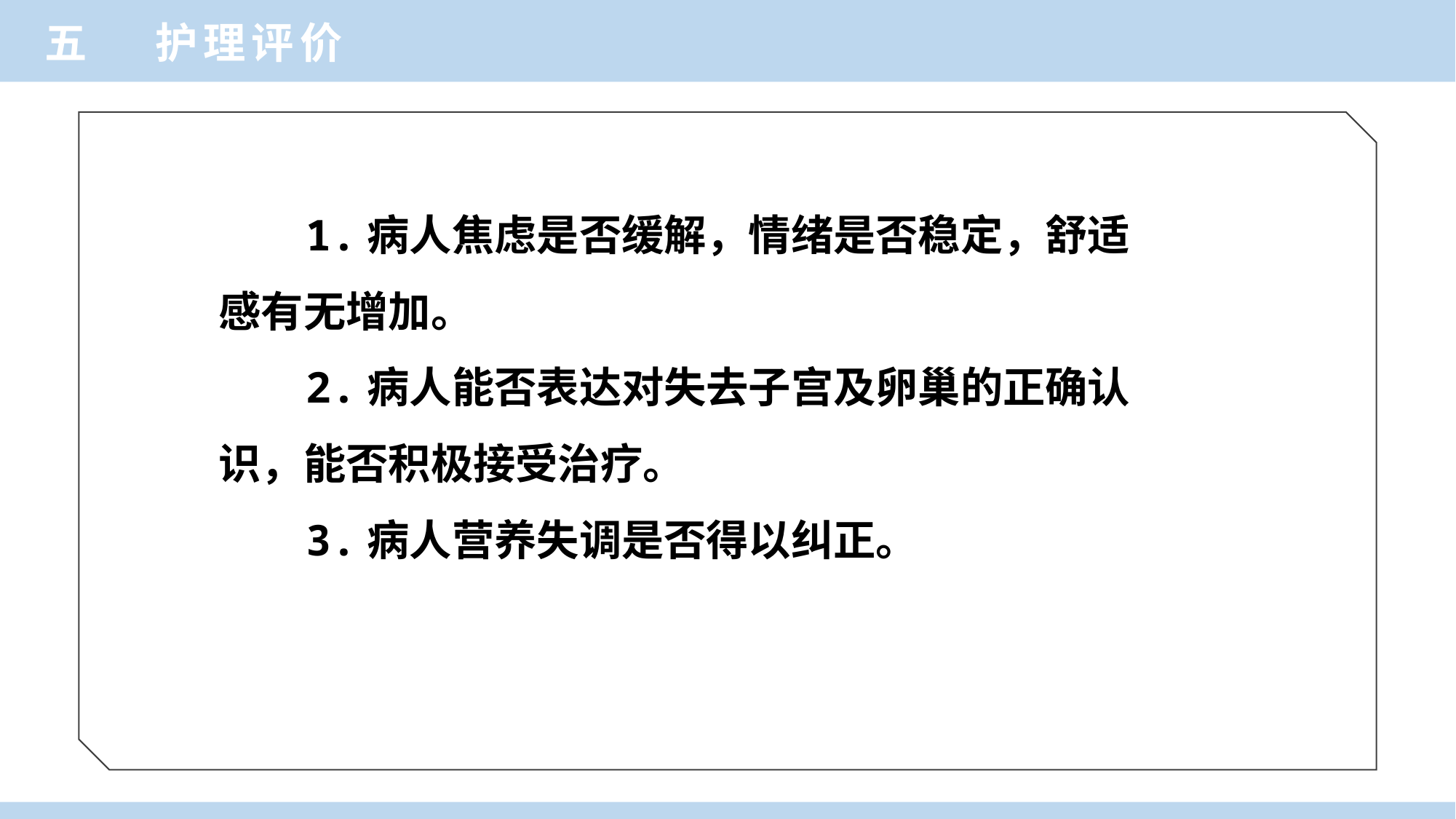

五    护理评价

  1.病人焦虑是否缓解，情绪是否稳定，舒适感有无增加。
  2.病人能否表达对失去子宫及卵巢的正确认识，能否积极接受治疗。
  3.病人营养失调是否得以纠正。